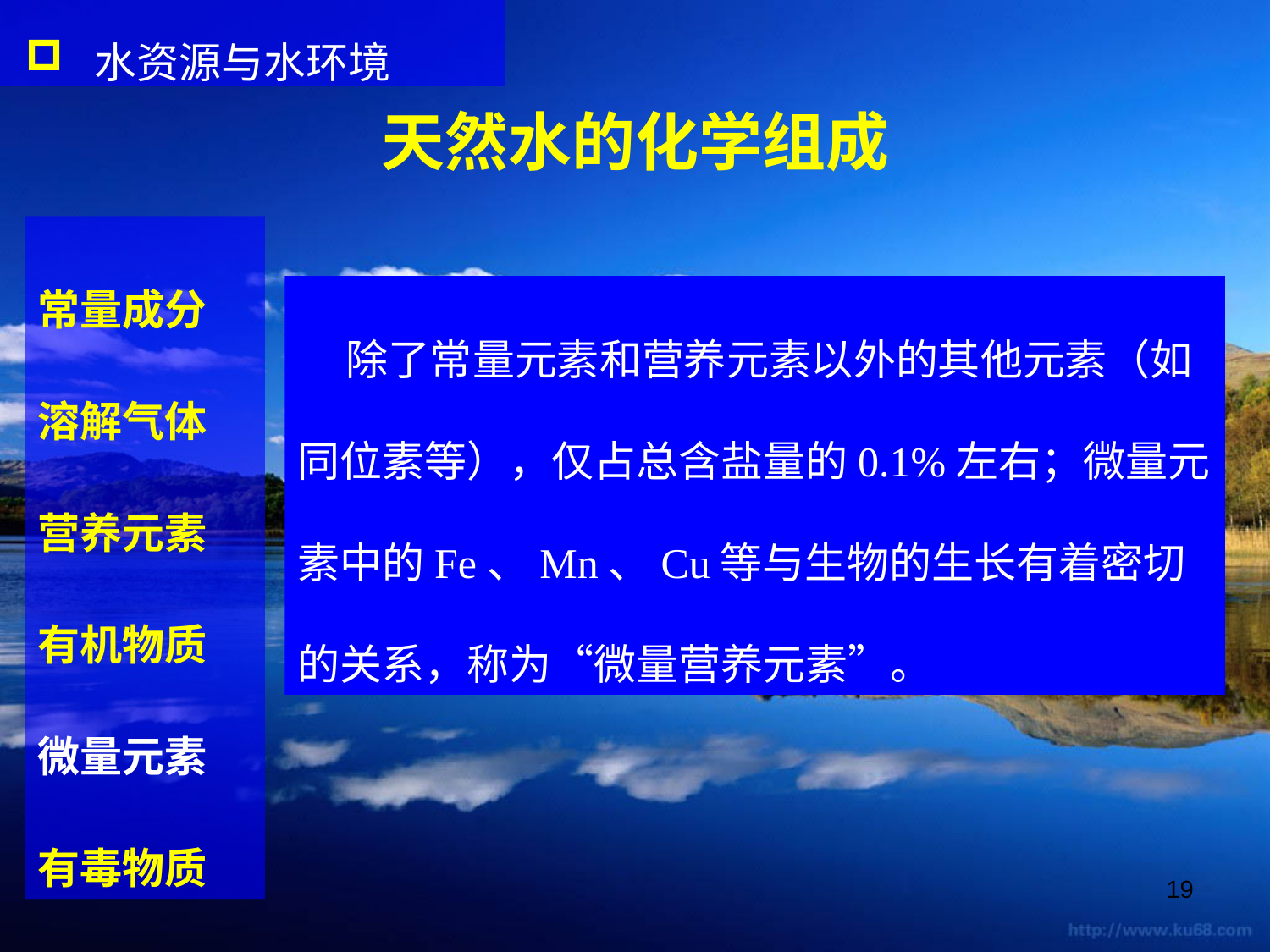

水资源与水环境
天然水的化学组成
常量成分
溶解气体
营养元素
有机物质
微量元素
有毒物质
    除了常量元素和营养元素以外的其他元素（如同位素等），仅占总含盐量的0.1%左右；微量元素中的Fe、Mn、Cu等与生物的生长有着密切的关系，称为“微量营养元素”。
19